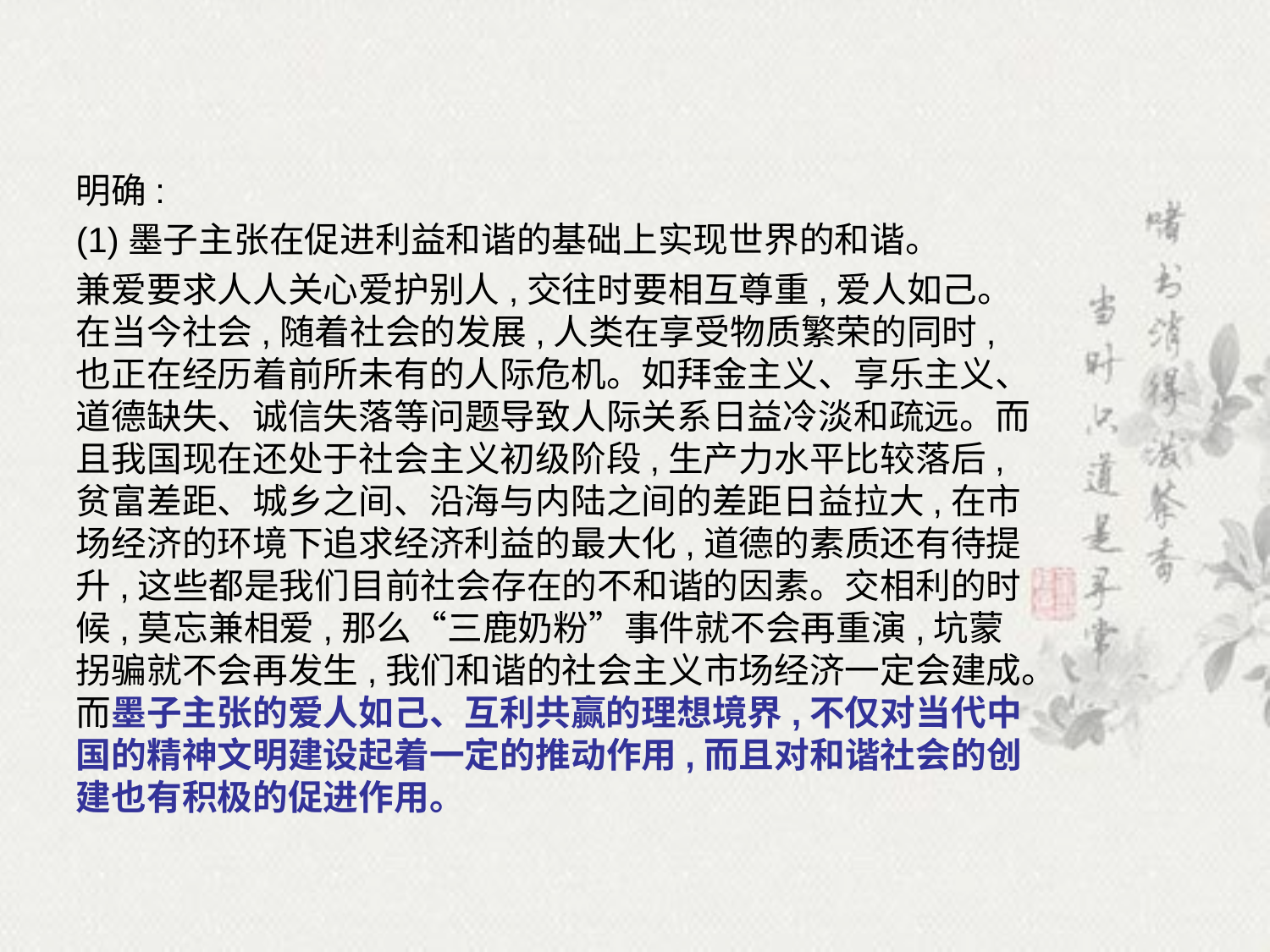

#
明确:
(1)墨子主张在促进利益和谐的基础上实现世界的和谐。
兼爱要求人人关心爱护别人,交往时要相互尊重,爱人如己。在当今社会,随着社会的发展,人类在享受物质繁荣的同时,也正在经历着前所未有的人际危机。如拜金主义、享乐主义、道德缺失、诚信失落等问题导致人际关系日益冷淡和疏远。而且我国现在还处于社会主义初级阶段,生产力水平比较落后,贫富差距、城乡之间、沿海与内陆之间的差距日益拉大,在市场经济的环境下追求经济利益的最大化,道德的素质还有待提升,这些都是我们目前社会存在的不和谐的因素。交相利的时候,莫忘兼相爱,那么“三鹿奶粉”事件就不会再重演,坑蒙拐骗就不会再发生,我们和谐的社会主义市场经济一定会建成。而墨子主张的爱人如己、互利共赢的理想境界,不仅对当代中国的精神文明建设起着一定的推动作用,而且对和谐社会的创建也有积极的促进作用。